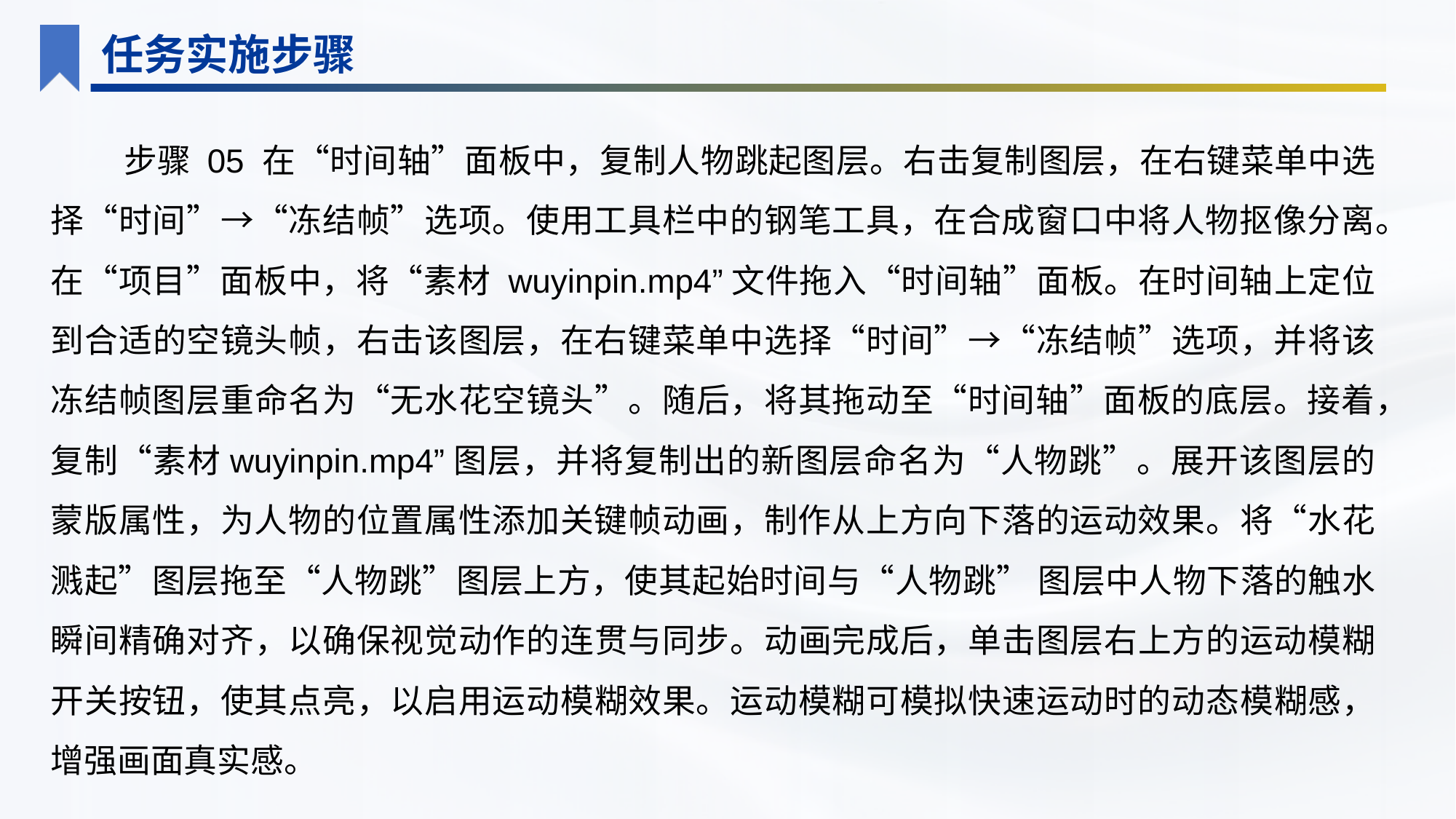

任务实施步骤
步骤 05 在“时间轴”面板中，复制人物跳起图层。右击复制图层，在右键菜单中选择“时间”→“冻结帧”选项。使用工具栏中的钢笔工具，在合成窗口中将人物抠像分离。在“项目”面板中，将“素材 wuyinpin.mp4”文件拖入“时间轴”面板。在时间轴上定位到合适的空镜头帧，右击该图层，在右键菜单中选择“时间”→“冻结帧”选项，并将该冻结帧图层重命名为“无水花空镜头”。随后，将其拖动至“时间轴”面板的底层。接着，复制“素材wuyinpin.mp4”图层，并将复制出的新图层命名为“人物跳”。展开该图层的蒙版属性，为人物的位置属性添加关键帧动画，制作从上方向下落的运动效果。将“水花溅起”图层拖至“人物跳”图层上方，使其起始时间与“人物跳” 图层中人物下落的触水瞬间精确对齐，以确保视觉动作的连贯与同步。动画完成后，单击图层右上方的运动模糊开关按钮，使其点亮，以启用运动模糊效果。运动模糊可模拟快速运动时的动态模糊感，增强画面真实感。